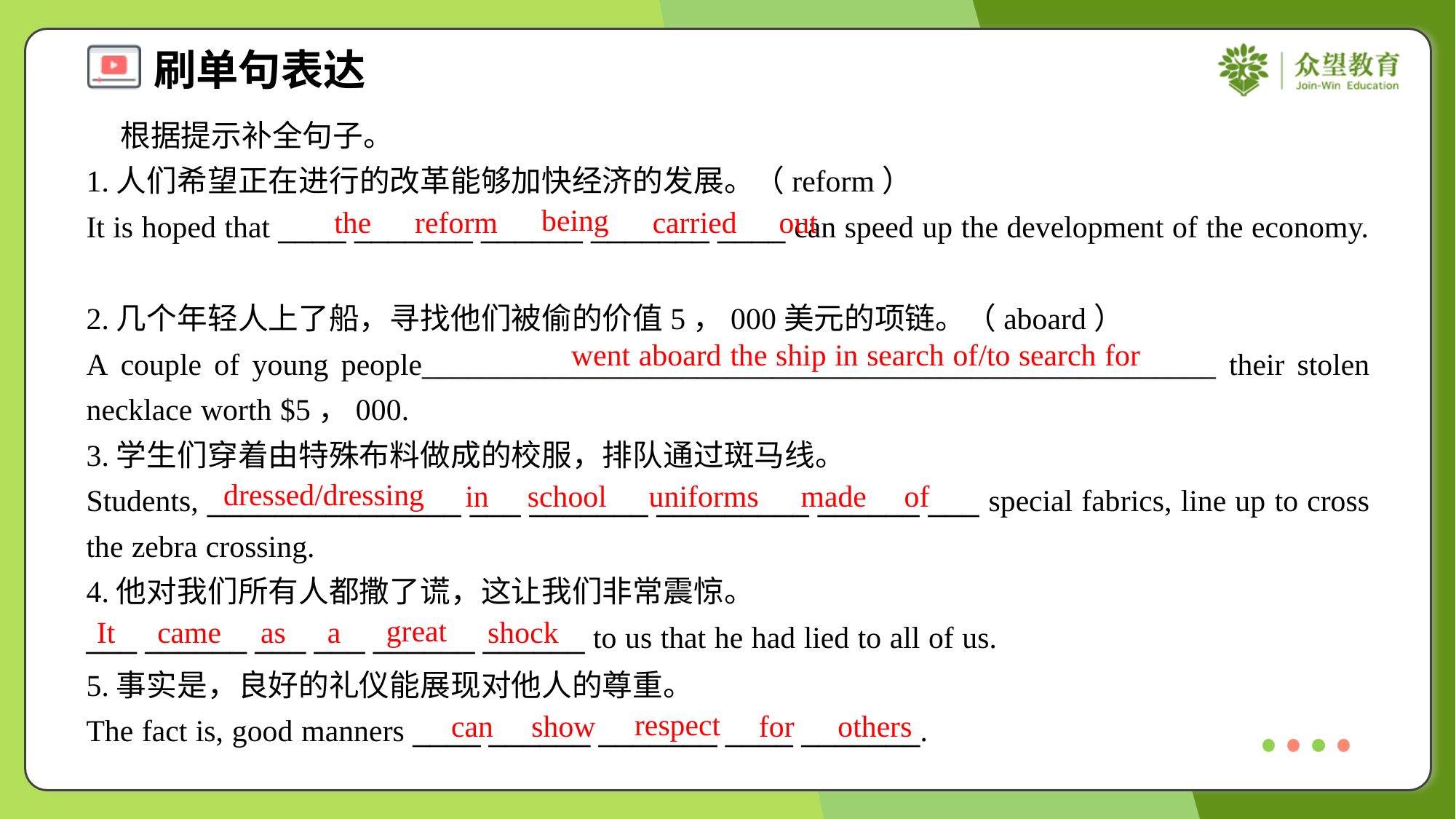

根据提示补全句子。
1.人们希望正在进行的改革能够加快经济的发展。（reform）
It is hoped that ____ _______ ______ _______ ____ can speed up the development of the economy.
being
the
reform
carried
out
2.几个年轻人上了船，寻找他们被偷的价值5，000美元的项链。（aboard）
A couple of young people____________________________________________________ their stolen necklace worth $5，000.
went aboard the ship in search of/to search for
3.学生们穿着由特殊布料做成的校服，排队通过斑马线。
Students, _______________ ___ _______ _________ ______ ___ special fabrics, line up to cross the zebra crossing.
dressed/dressing
in
school
uniforms
made
of
4.他对我们所有人都撒了谎，这让我们非常震惊。
___ ______ ___ ___ ______ ______ to us that he had lied to all of us.
great
It
came
as
a
shock
5.事实是，良好的礼仪能展现对他人的尊重。
The fact is, good manners ____ ______ _______ ____ _______.
respect
can
show
for
others